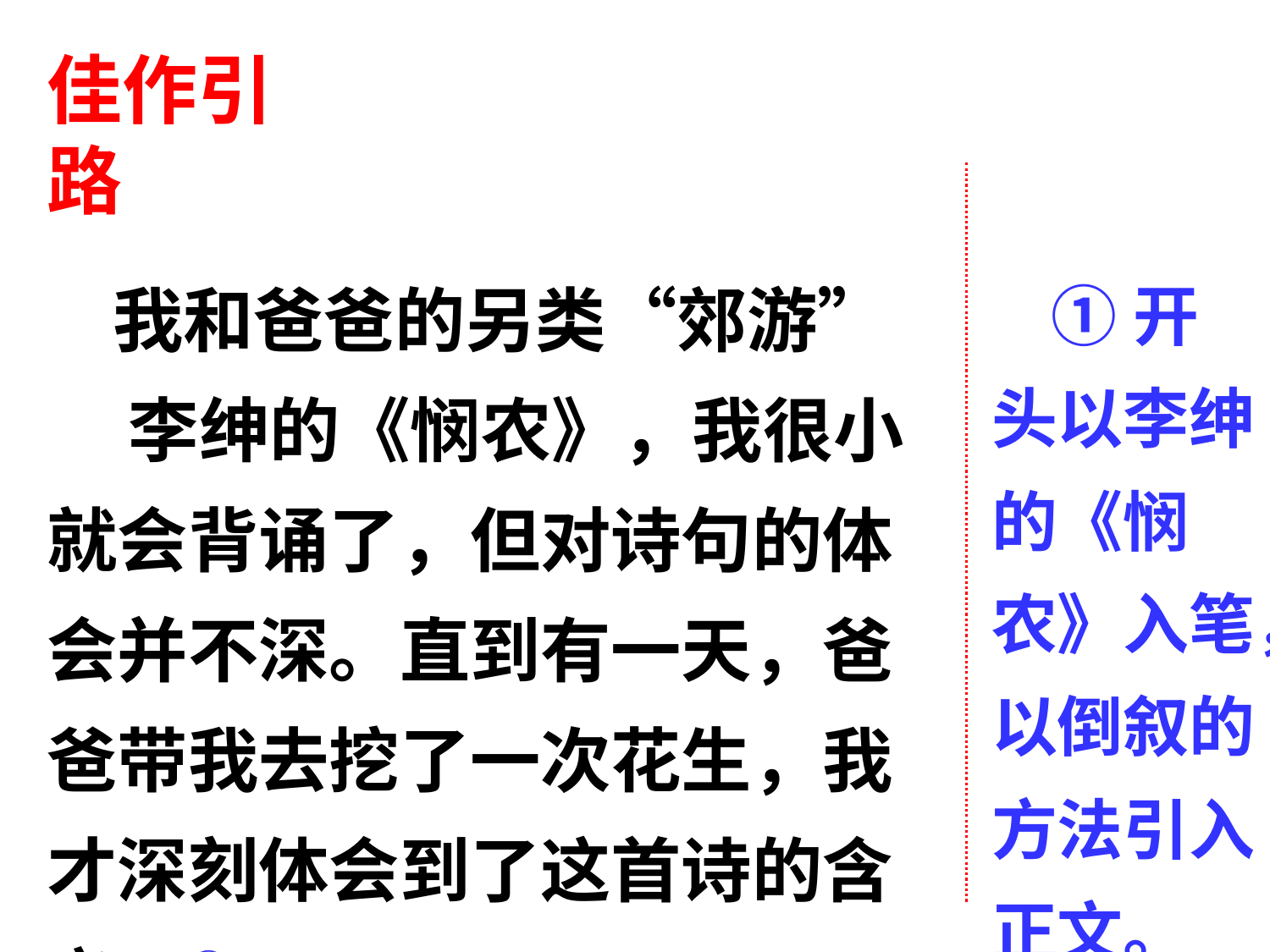

佳作引路
我和爸爸的另类“郊游”
    李绅的《悯农》，我很小就会背诵了，但对诗句的体会并不深。直到有一天，爸爸带我去挖了一次花生，我才深刻体会到了这首诗的含义。①
    ①开头以李绅的《悯农》入笔，以倒叙的方法引入正文。